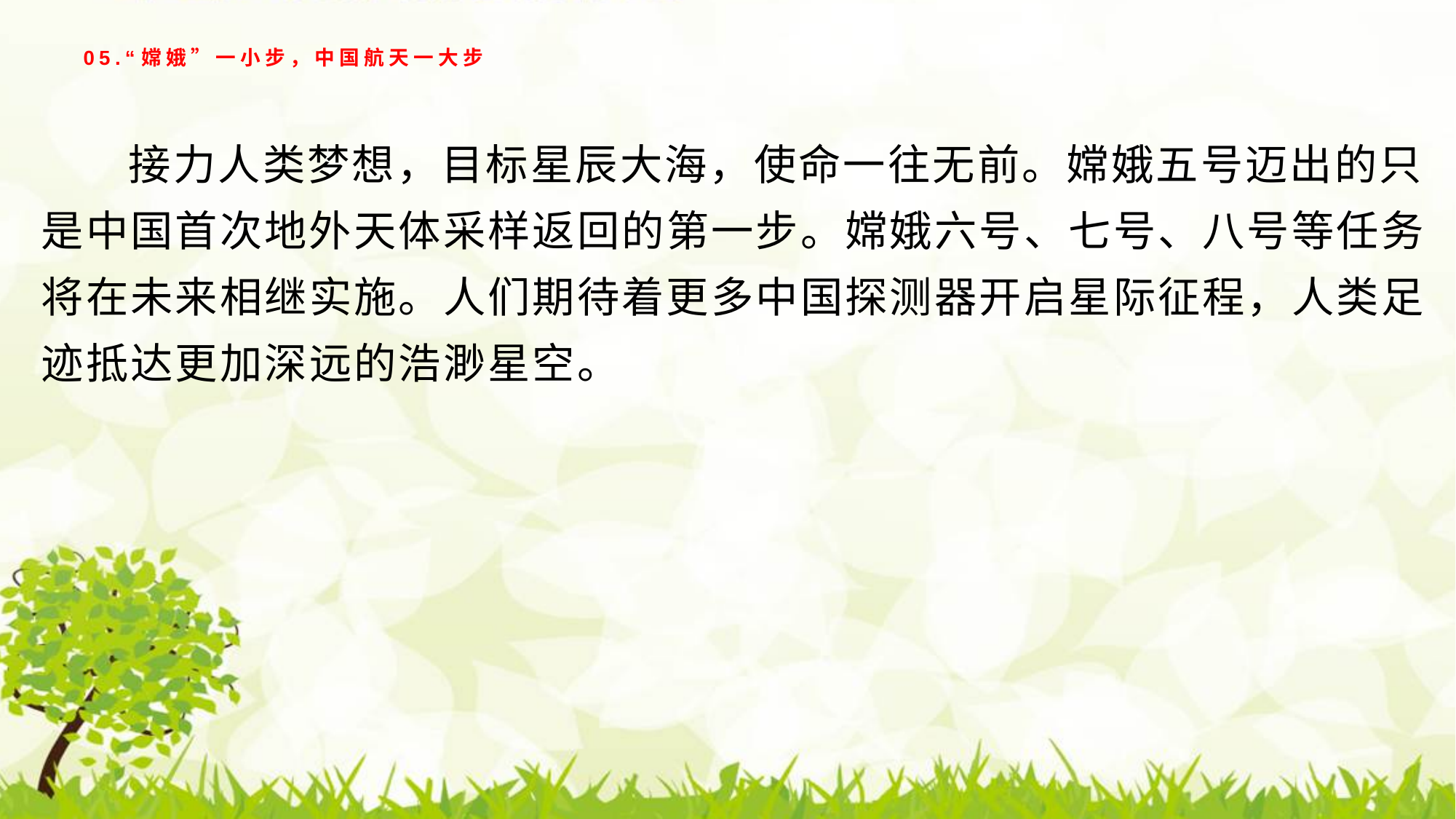

# 05.“嫦娥”一小步，中国航天一大步
       接力人类梦想，目标星辰大海，使命一往无前。嫦娥五号迈出的只是中国首次地外天体采样返回的第一步。嫦娥六号、七号、八号等任务将在未来相继实施。人们期待着更多中国探测器开启星际征程，人类足迹抵达更加深远的浩渺星空。